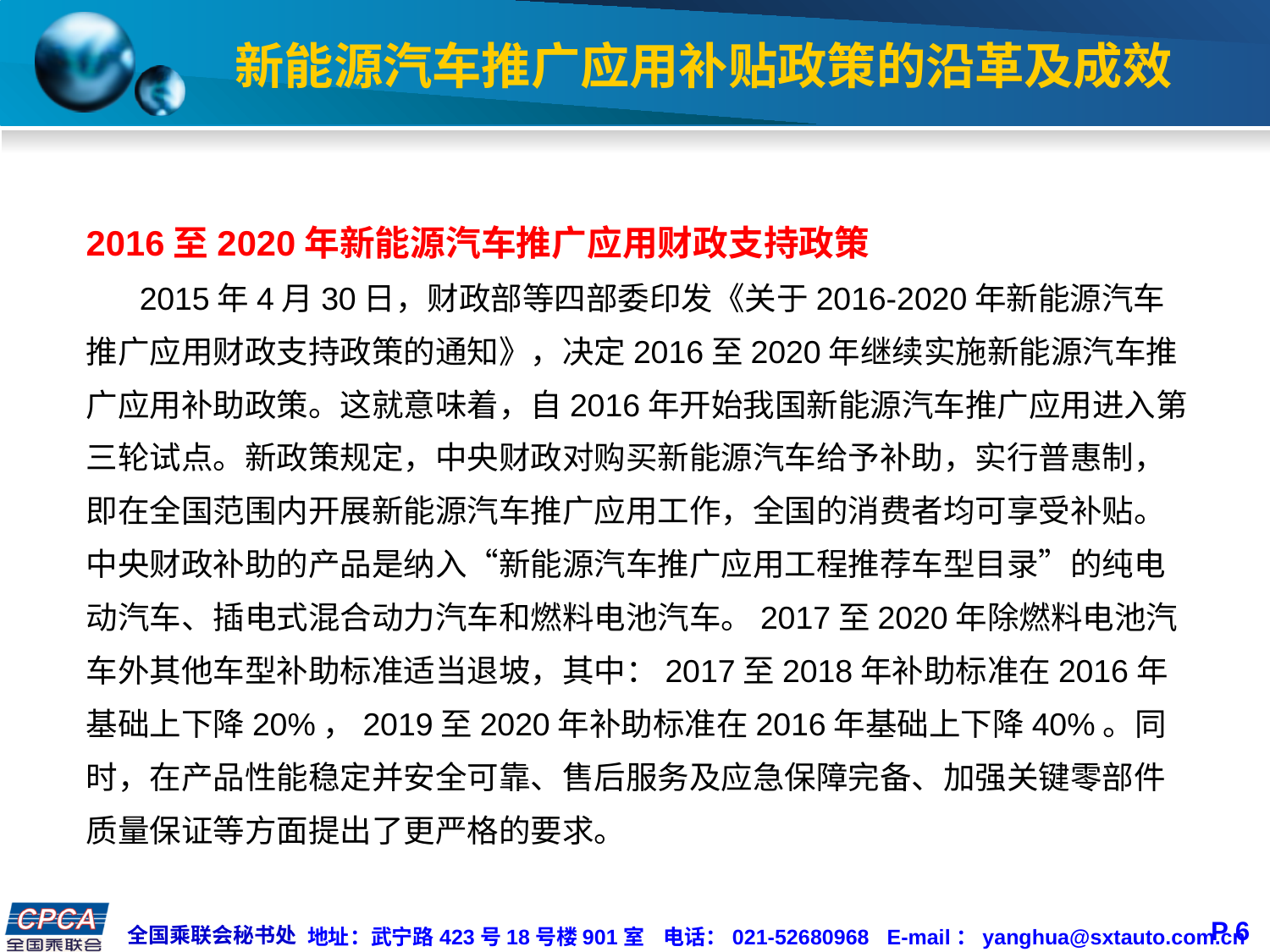

# 新能源汽车推广应用补贴政策的沿革及成效
2016至2020年新能源汽车推广应用财政支持政策
      2015年4月30日，财政部等四部委印发《关于2016-2020年新能源汽车推广应用财政支持政策的通知》，决定2016至2020年继续实施新能源汽车推广应用补助政策。这就意味着，自2016年开始我国新能源汽车推广应用进入第三轮试点。新政策规定，中央财政对购买新能源汽车给予补助，实行普惠制，即在全国范围内开展新能源汽车推广应用工作，全国的消费者均可享受补贴。中央财政补助的产品是纳入“新能源汽车推广应用工程推荐车型目录”的纯电动汽车、插电式混合动力汽车和燃料电池汽车。2017至2020年除燃料电池汽车外其他车型补助标准适当退坡，其中：2017至2018年补助标准在2016年基础上下降20%，2019至2020年补助标准在2016年基础上下降40%。同时，在产品性能稳定并安全可靠、售后服务及应急保障完备、加强关键零部件质量保证等方面提出了更严格的要求。